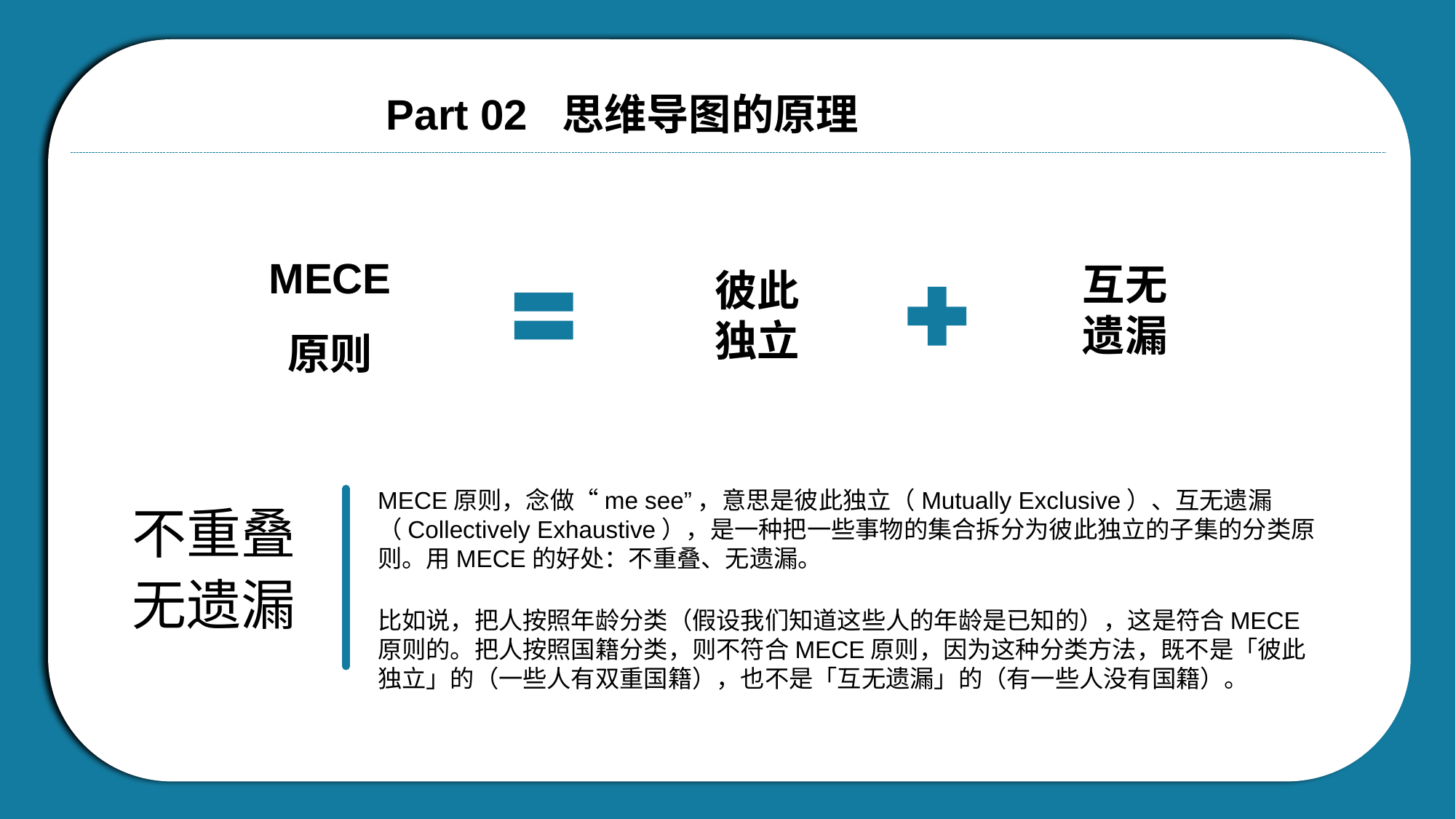

Part 02  思维导图的原理
MECE
原则
互无
遗漏
彼此
独立
彼此
独立

MECE原则，念做“me see”，意思是彼此独立（Mutually Exclusive）、互无遗漏（Collectively Exhaustive），是一种把一些事物的集合拆分为彼此独立的子集的分类原则。用MECE的好处：不重叠、无遗漏。
不重叠
无遗漏
比如说，把人按照年龄分类（假设我们知道这些人的年龄是已知的），这是符合MECE原则的。把人按照国籍分类，则不符合MECE原则，因为这种分类方法，既不是「彼此独立」的（一些人有双重国籍），也不是「互无遗漏」的（有一些人没有国籍）。